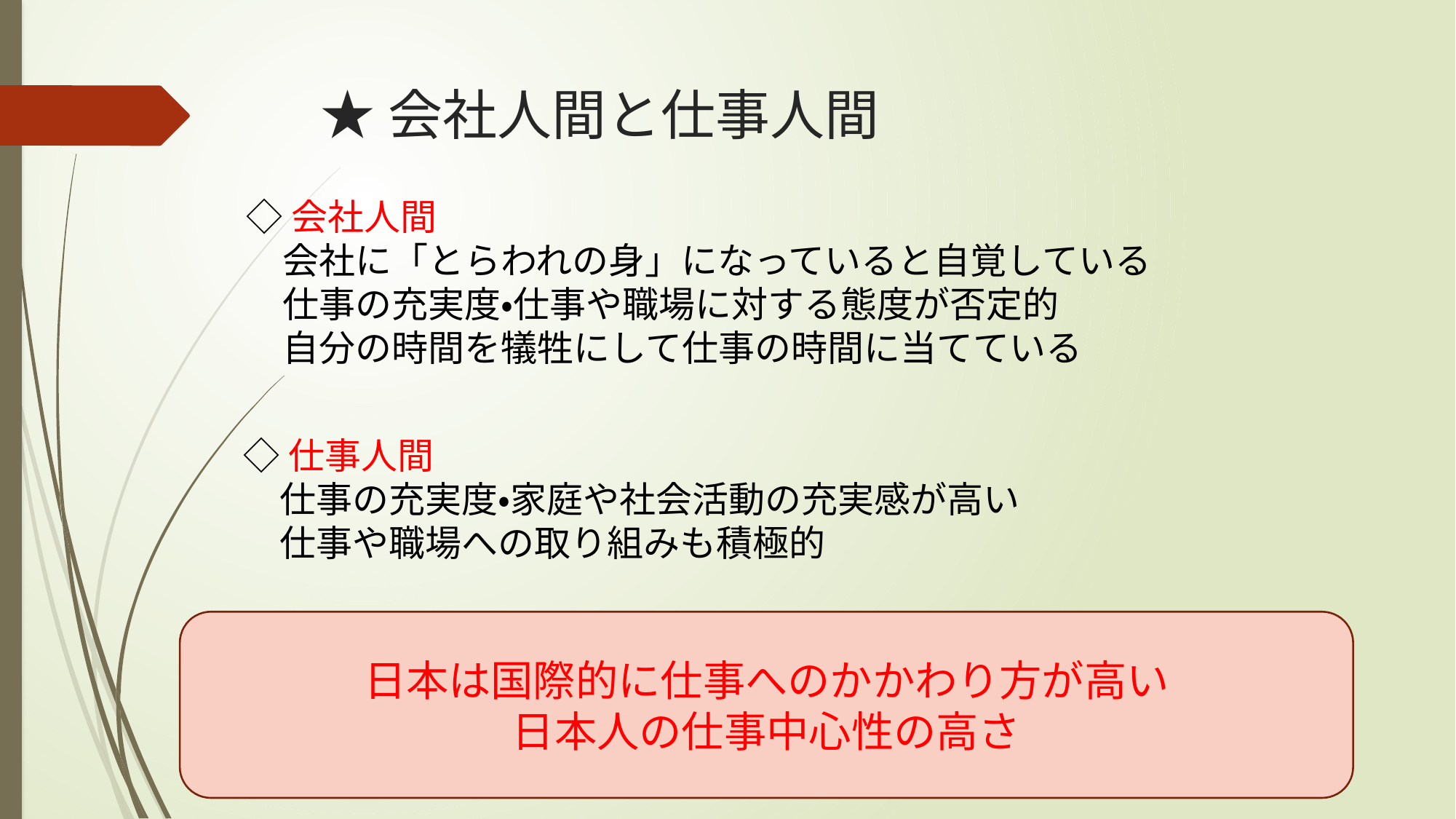

# ★会社人間と仕事人間
◇会社人間
　会社に「とらわれの身」になっていると自覚している
　仕事の充実度・仕事や職場に対する態度が否定的
　自分の時間を犠牲にして仕事の時間に当てている
◇仕事人間
　仕事の充実度・家庭や社会活動の充実感が高い
　仕事や職場への取り組みも積極的
日本は国際的に仕事へのかかわり方が高い
日本人の仕事中心性の高さ